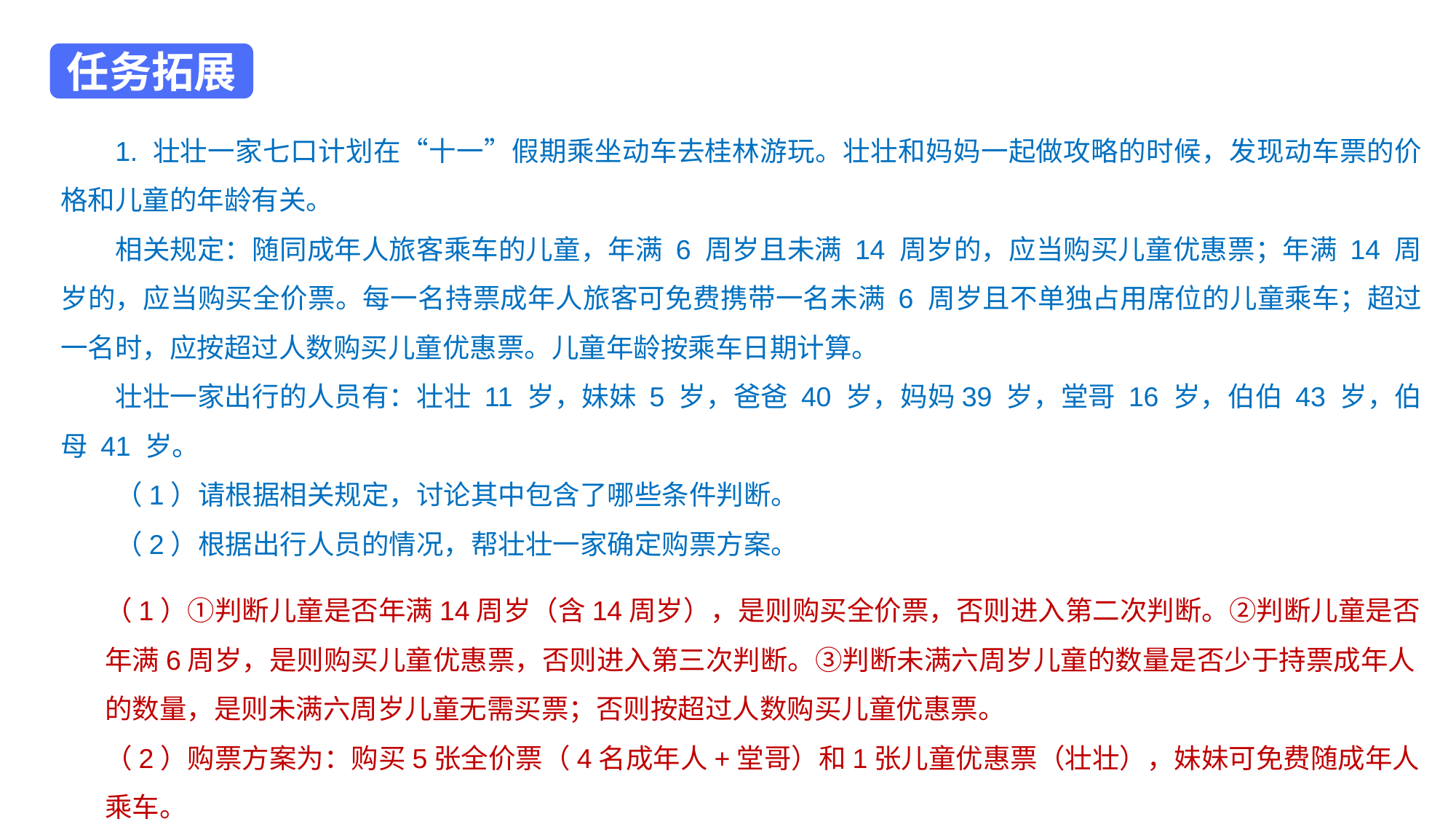

任务拓展
1. 壮壮一家七口计划在“十一”假期乘坐动车去桂林游玩。壮壮和妈妈一起做攻略的时候，发现动车票的价格和儿童的年龄有关。
相关规定：随同成年人旅客乘车的儿童，年满 6 周岁且未满 14 周岁的，应当购买儿童优惠票；年满 14 周岁的，应当购买全价票。每一名持票成年人旅客可免费携带一名未满 6 周岁且不单独占用席位的儿童乘车；超过一名时，应按超过人数购买儿童优惠票。儿童年龄按乘车日期计算。
壮壮一家出行的人员有：壮壮 11 岁，妹妹 5 岁，爸爸 40 岁，妈妈39 岁，堂哥 16 岁，伯伯 43 岁，伯母 41 岁。
（1）请根据相关规定，讨论其中包含了哪些条件判断。
（2）根据出行人员的情况，帮壮壮一家确定购票方案。
（1）①判断儿童是否年满14周岁（含14周岁），是则购买全价票，否则进入第二次判断。②判断儿童是否年满6周岁，是则购买儿童优惠票，否则进入第三次判断。③判断未满六周岁儿童的数量是否少于持票成年人的数量，是则未满六周岁儿童无需买票；否则按超过人数购买儿童优惠票。
（2）购票方案为：购买5张全价票（4名成年人+堂哥）和1张儿童优惠票（壮壮），妹妹可免费随成年人乘车。